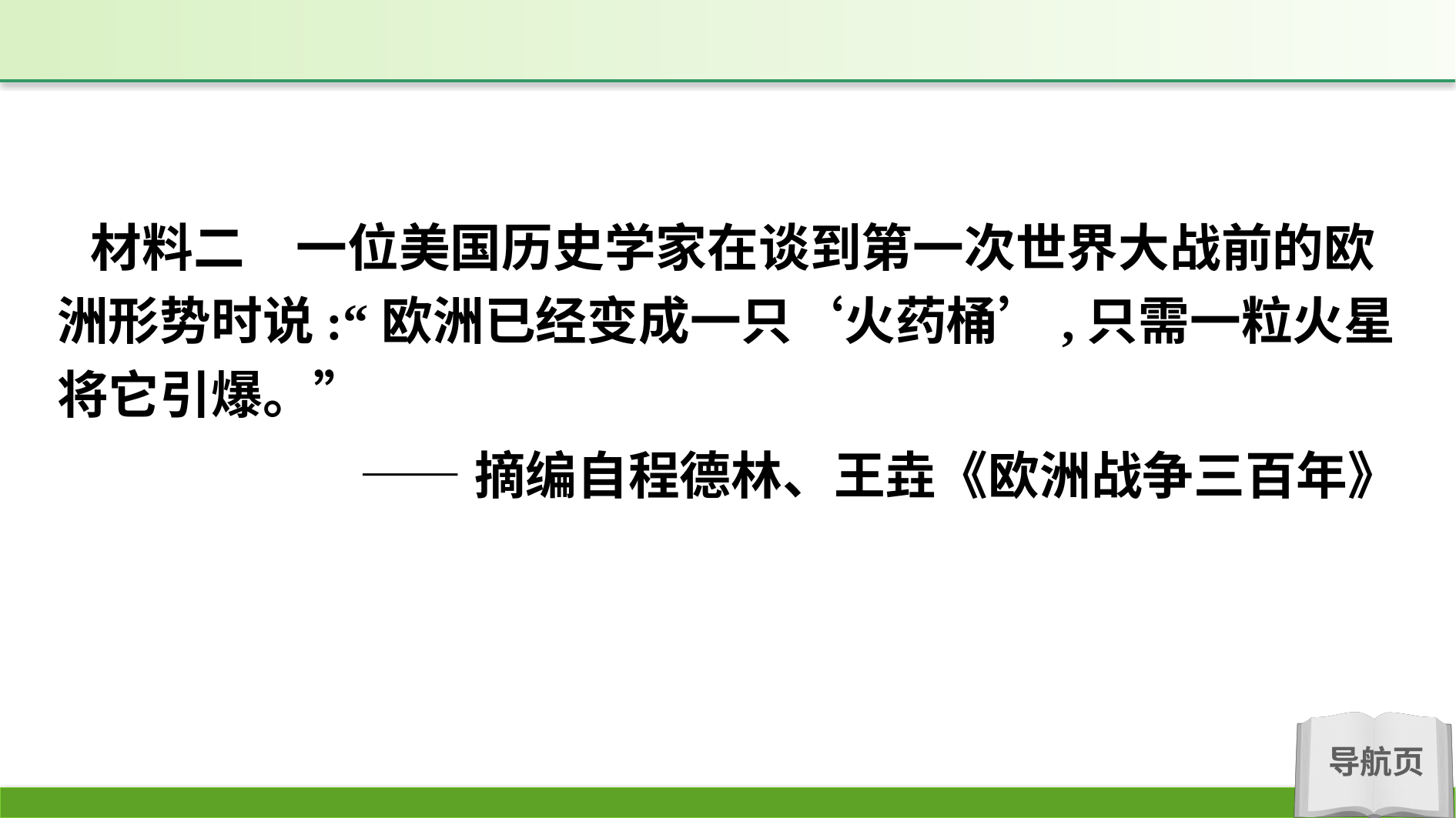

材料二　一位美国历史学家在谈到第一次世界大战前的欧洲形势时说:“欧洲已经变成一只‘火药桶’,只需一粒火星将它引爆。”
——摘编自程德林、王垚《欧洲战争三百年》